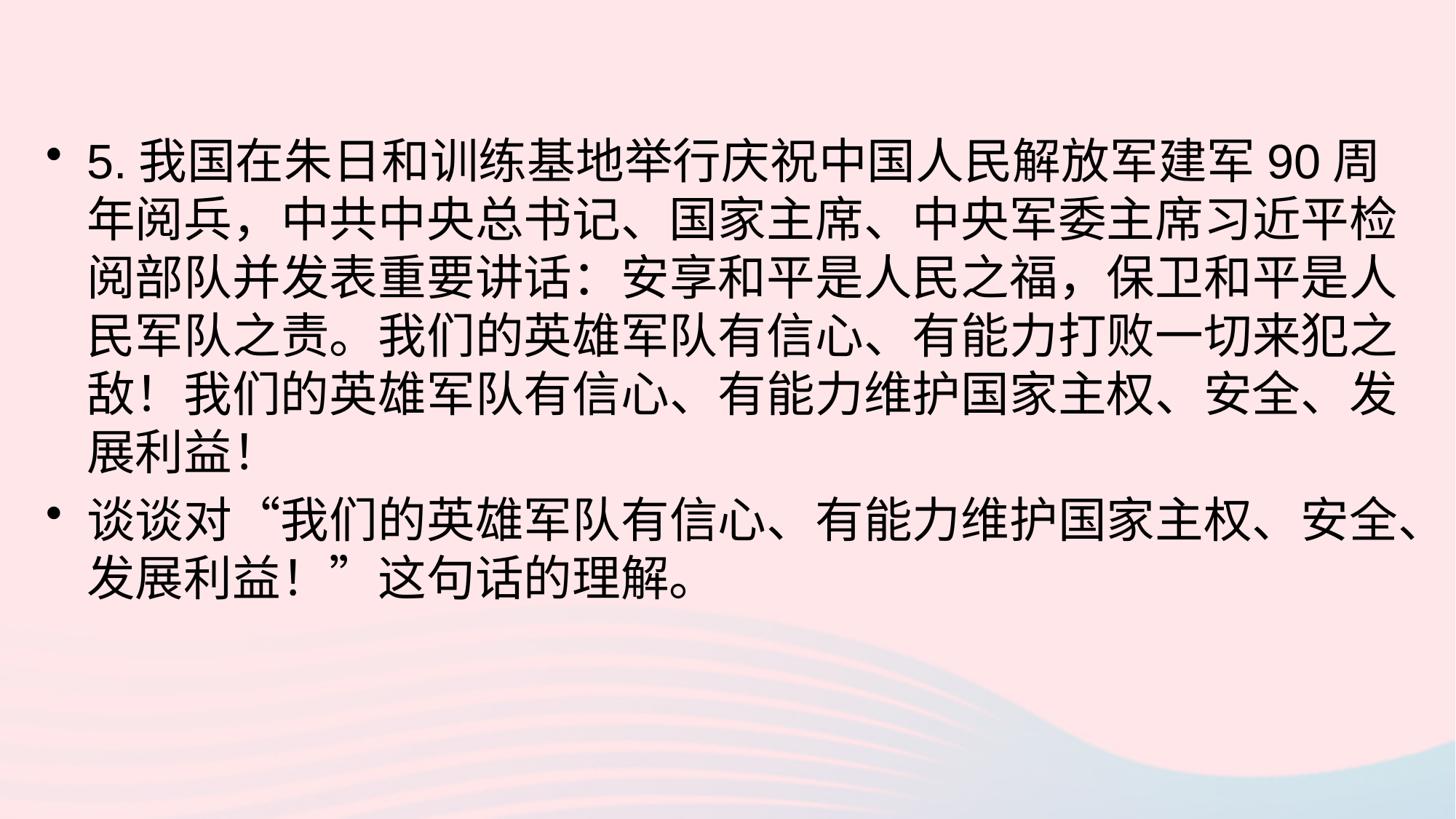

5.我国在朱日和训练基地举行庆祝中国人民解放军建军90周年阅兵，中共中央总书记、国家主席、中央军委主席习近平检阅部队并发表重要讲话：安享和平是人民之福，保卫和平是人民军队之责。我们的英雄军队有信心、有能力打败一切来犯之敌！我们的英雄军队有信心、有能力维护国家主权、安全、发展利益！
谈谈对“我们的英雄军队有信心、有能力维护国家主权、安全、发展利益！”这句话的理解。